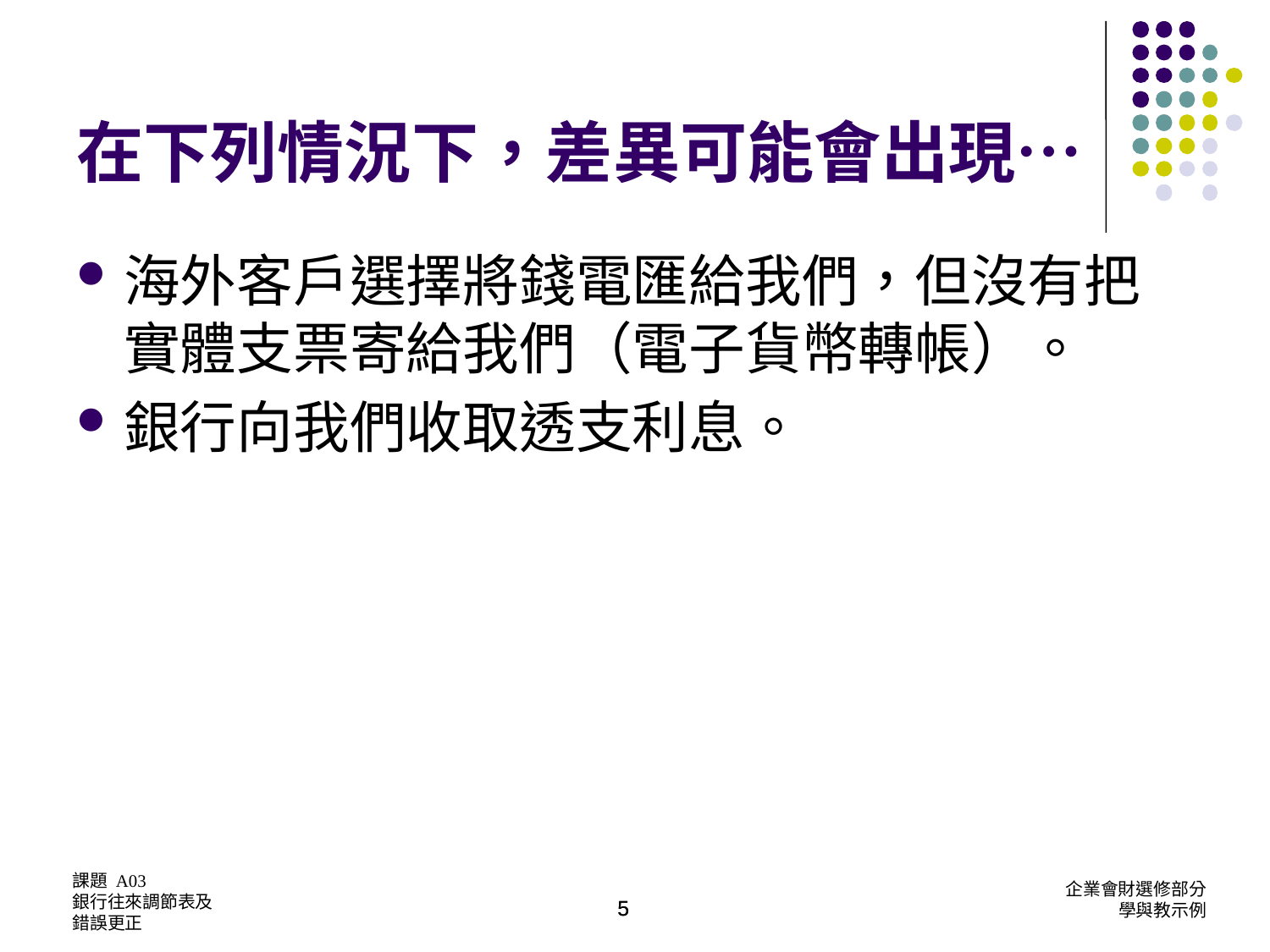

在下列情況下，差異可能會出現…
海外客戶選擇將錢電匯給我們，但沒有把實體支票寄給我們（電子貨幣轉帳）。
銀行向我們收取透支利息。

5

5